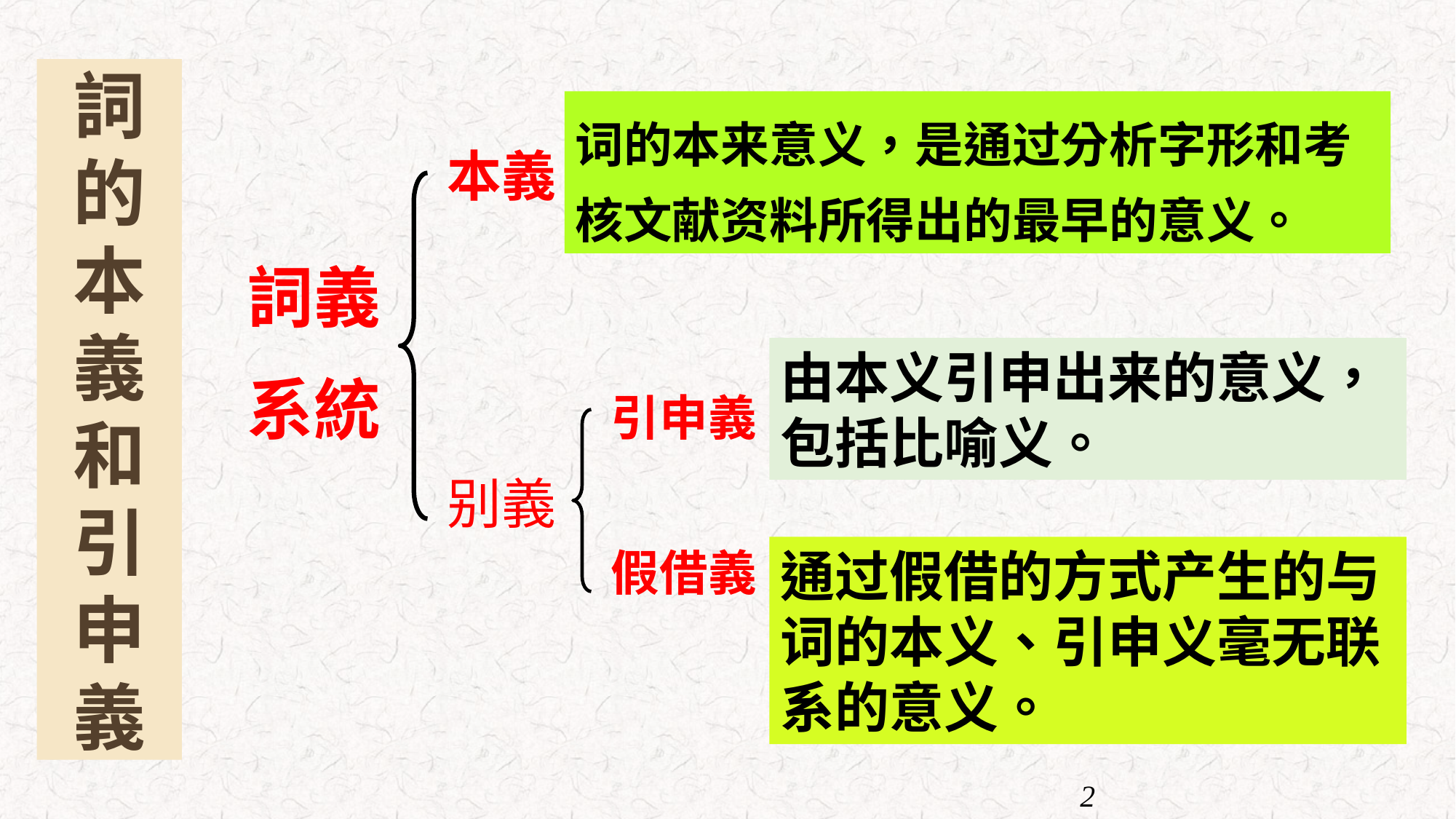

詞的本義和引申義
词的本来意义，是通过分析字形和考核文献资料所得出的最早的意义。
本義

詞義系統
由本义引申出来的意义，包括比喻义。
引申義

别義
假借義
通过假借的方式产生的与词的本义、引申义毫无联系的意义。
2